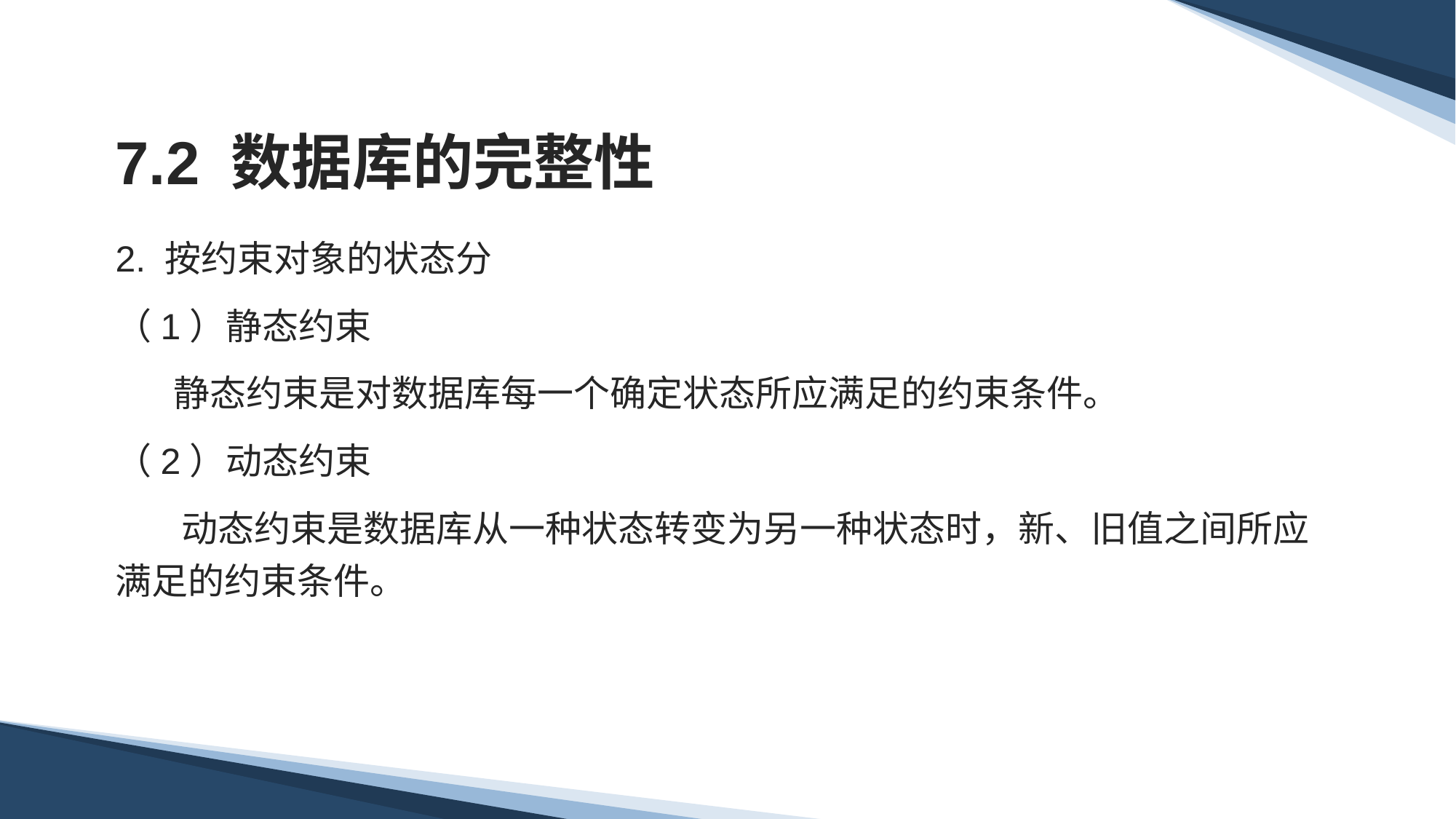

# 7.2 数据库的完整性
2. 按约束对象的状态分
（1）静态约束
      静态约束是对数据库每一个确定状态所应满足的约束条件。
（2）动态约束
       动态约束是数据库从一种状态转变为另一种状态时，新、旧值之间所应满足的约束条件。